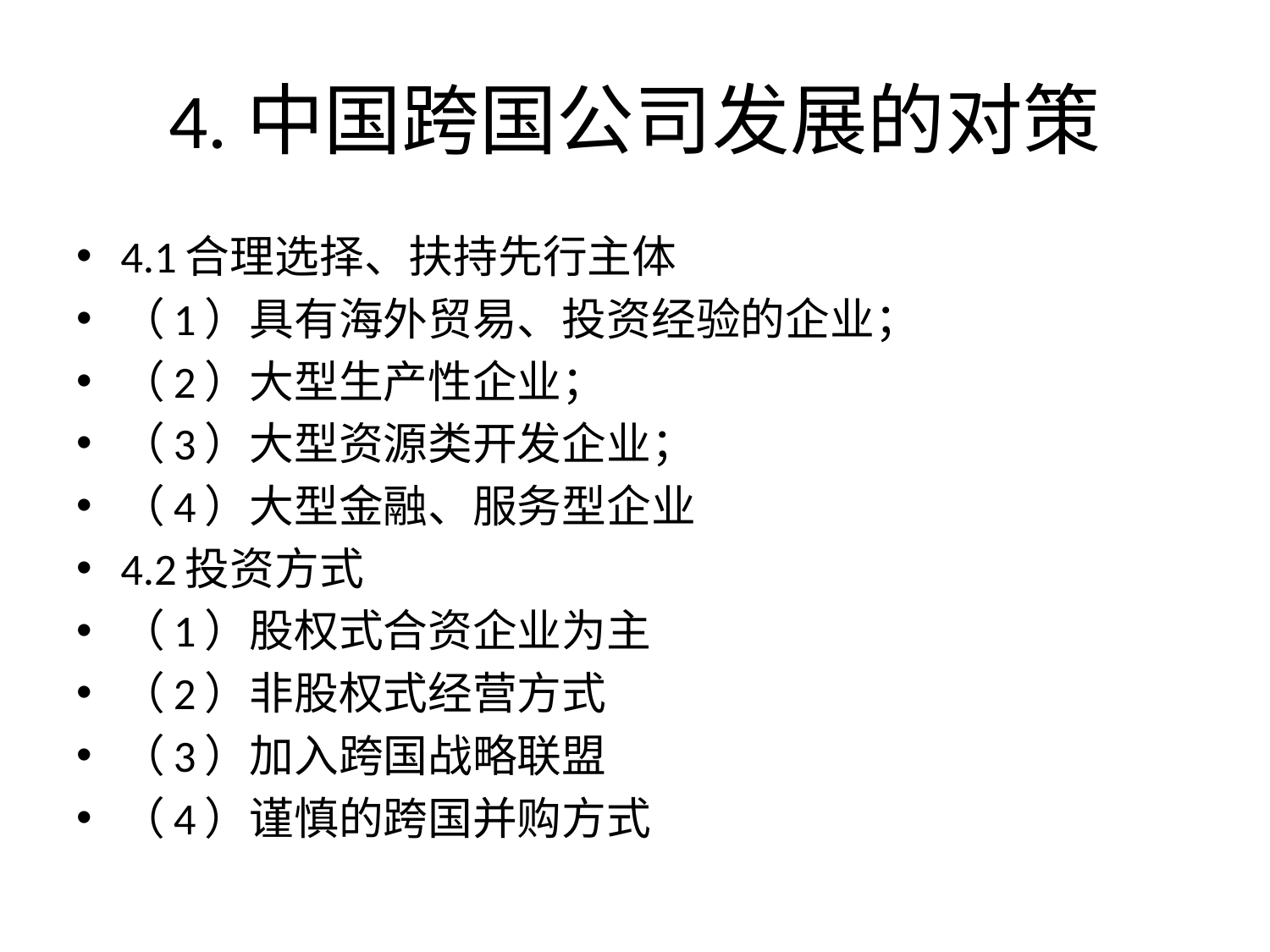

# 4.中国跨国公司发展的对策
4.1合理选择、扶持先行主体
（1）具有海外贸易、投资经验的企业；
（2）大型生产性企业；
（3）大型资源类开发企业；
（4）大型金融、服务型企业
4.2投资方式
（1）股权式合资企业为主
（2）非股权式经营方式
（3）加入跨国战略联盟
（4）谨慎的跨国并购方式